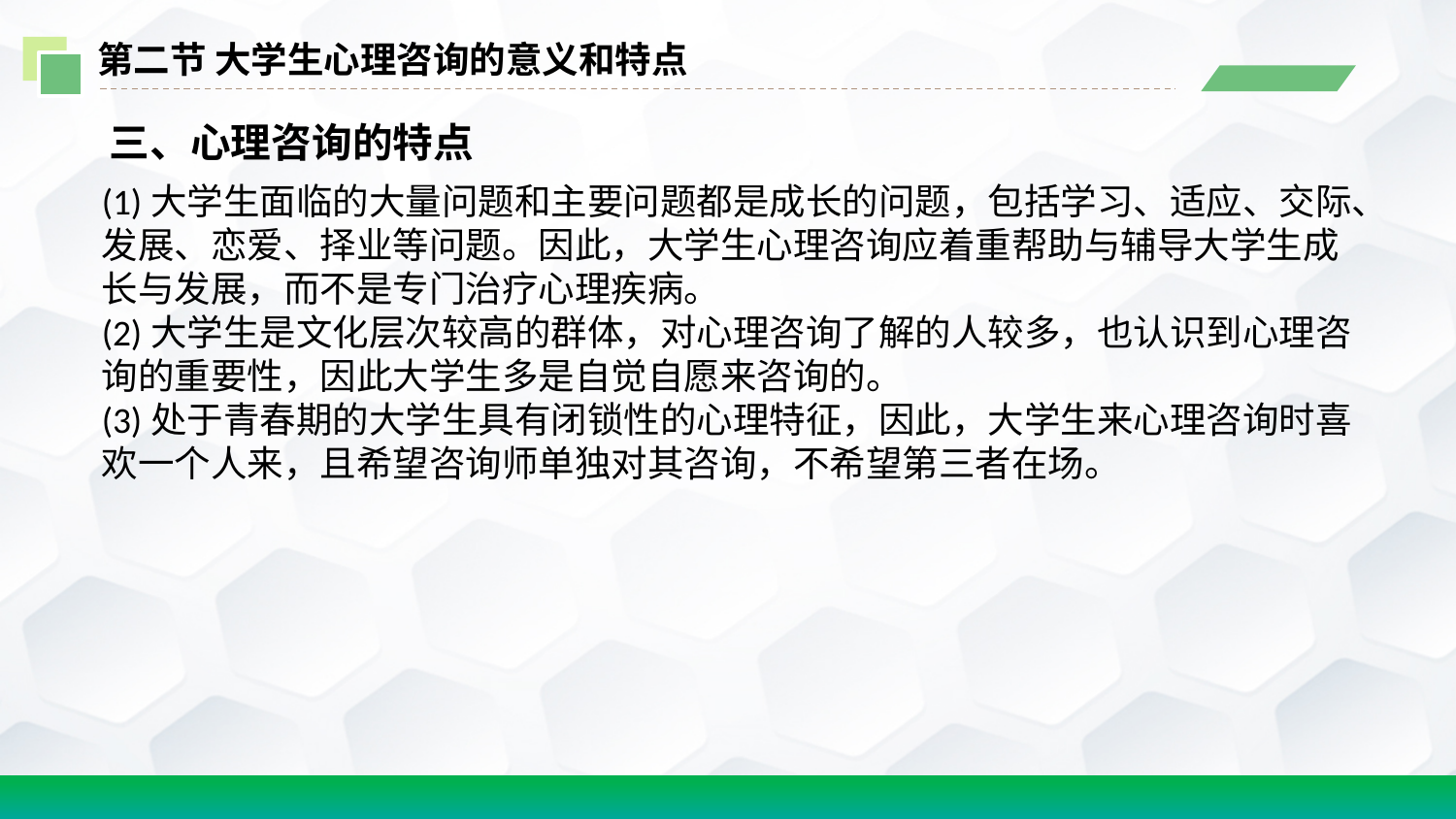

第二节 大学生心理咨询的意义和特点
 三、心理咨询的特点
(1)大学生面临的大量问题和主要问题都是成长的问题，包括学习、适应、交际、发展、恋爱、择业等问题。因此，大学生心理咨询应着重帮助与辅导大学生成长与发展，而不是专门治疗心理疾病。
(2)大学生是文化层次较高的群体，对心理咨询了解的人较多，也认识到心理咨询的重要性，因此大学生多是自觉自愿来咨询的。
(3)处于青春期的大学生具有闭锁性的心理特征，因此，大学生来心理咨询时喜欢一个人来，且希望咨询师单独对其咨询，不希望第三者在场。